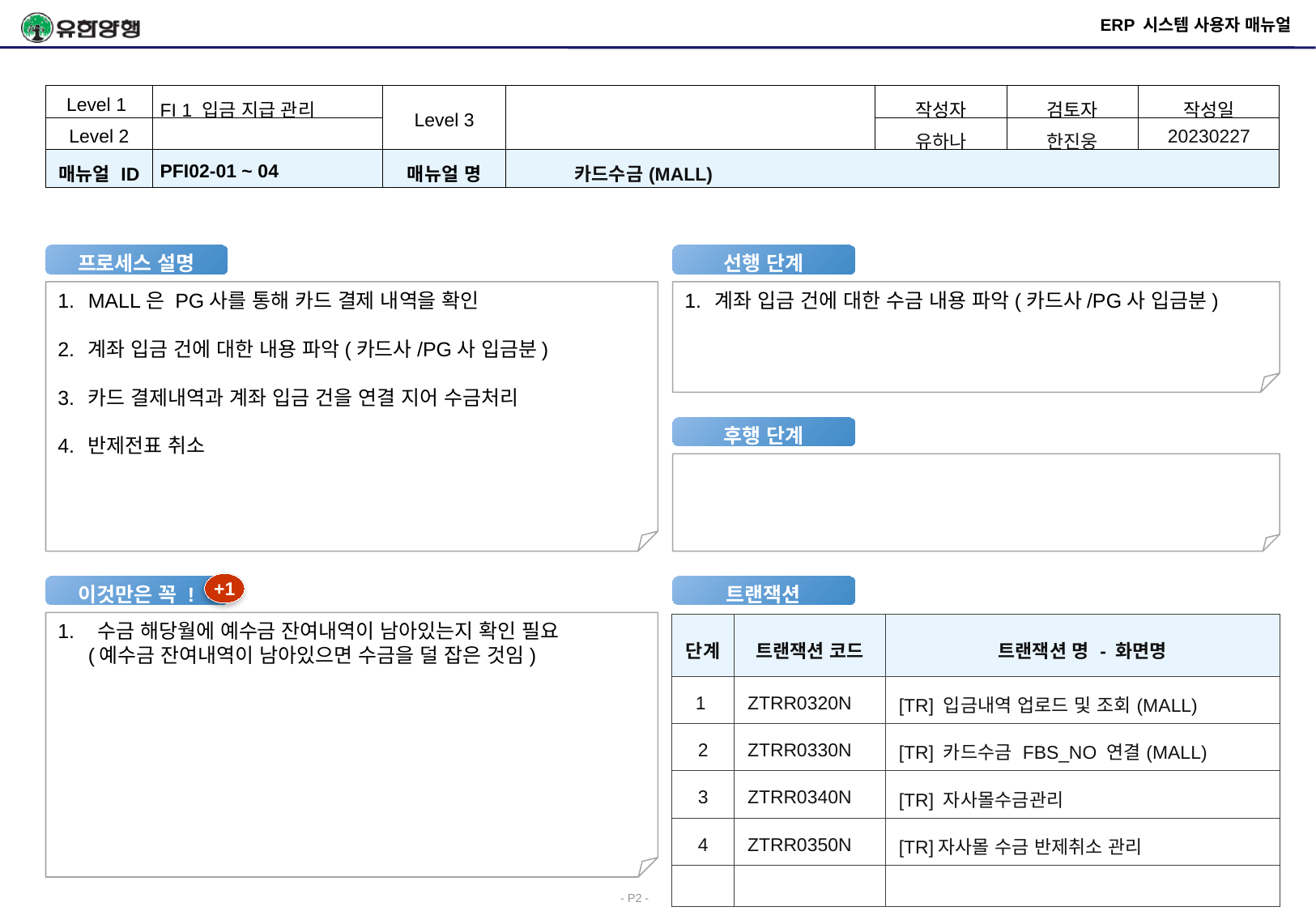

# ERP 시스템 사용자 매뉴얼
| Level 1 | FI 1 입금 지급 관리 | Level 3 |  | 작성자 | 검토자 | 작성일 |
| --- | --- | --- | --- | --- | --- | --- |
| Level 2 |  |  |  | 유하나 | 한진웅 | 20230227 |
| 매뉴얼 ID | PFI02-01 ~ 04 | 매뉴얼 명 | 카드수금(MALL) |  |  |  |
프로세스 설명
선행 단계
MALL은 PG사를 통해 카드 결제 내역을 확인

계좌 입금 건에 대한 내용 파악(카드사/PG사 입금분)

카드 결제내역과 계좌 입금 건을 연결 지어 수금처리

반제전표 취소
계좌 입금 건에 대한 수금 내용 파악(카드사/PG사 입금분)
후행 단계

+1
이것만은 꼭 !
트랜잭션
 수금 해당월에 예수금 잔여내역이 남아있는지 확인 필요
(예수금 잔여내역이 남아있으면 수금을 덜 잡은 것임)
| 단계 | 트랜잭션 코드 | 트랜잭션 명 - 화면명 |
| --- | --- | --- |
| 1 | ZTRR0320N | [TR] 입금내역 업로드 및 조회(MALL) |
| 2 | ZTRR0330N | [TR] 카드수금 FBS\_NO 연결(MALL) |
| 3 | ZTRR0340N | [TR] 자사몰수금관리 |
| 4 | ZTRR0350N | [TR]자사몰 수금 반제취소 관리 |
|  |  |  |